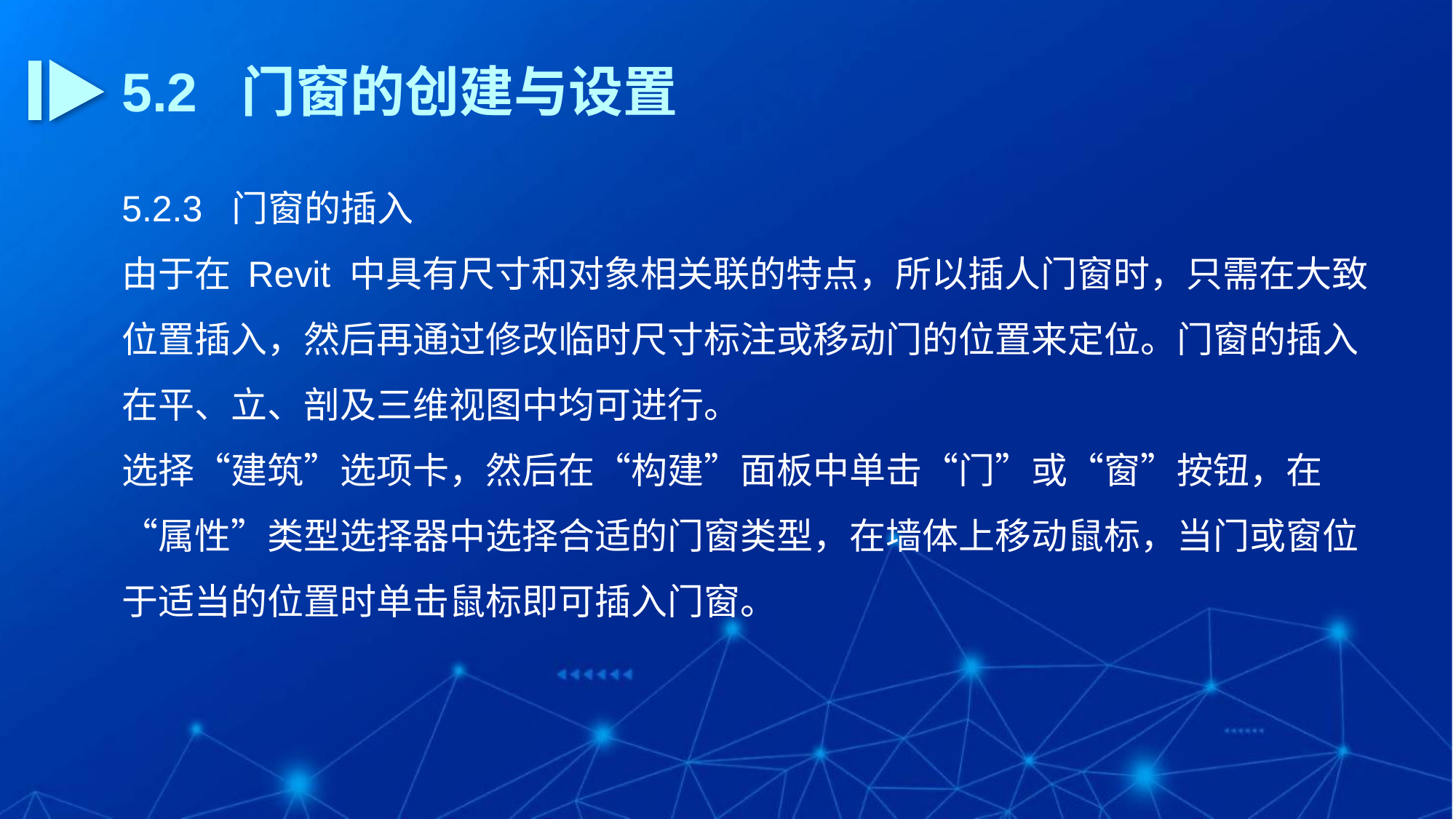

5.2  门窗的创建与设置

5.2.3  门窗的插入
由于在 Revit 中具有尺寸和对象相关联的特点，所以插人门窗时，只需在大致位置插入，然后再通过修改临时尺寸标注或移动门的位置来定位。门窗的插入在平、立、剖及三维视图中均可进行。
选择“建筑”选项卡，然后在“构建”面板中单击“门”或“窗”按钮，在“属性”类型选择器中选择合适的门窗类型，在墙体上移动鼠标，当门或窗位于适当的位置时单击鼠标即可插入门窗。